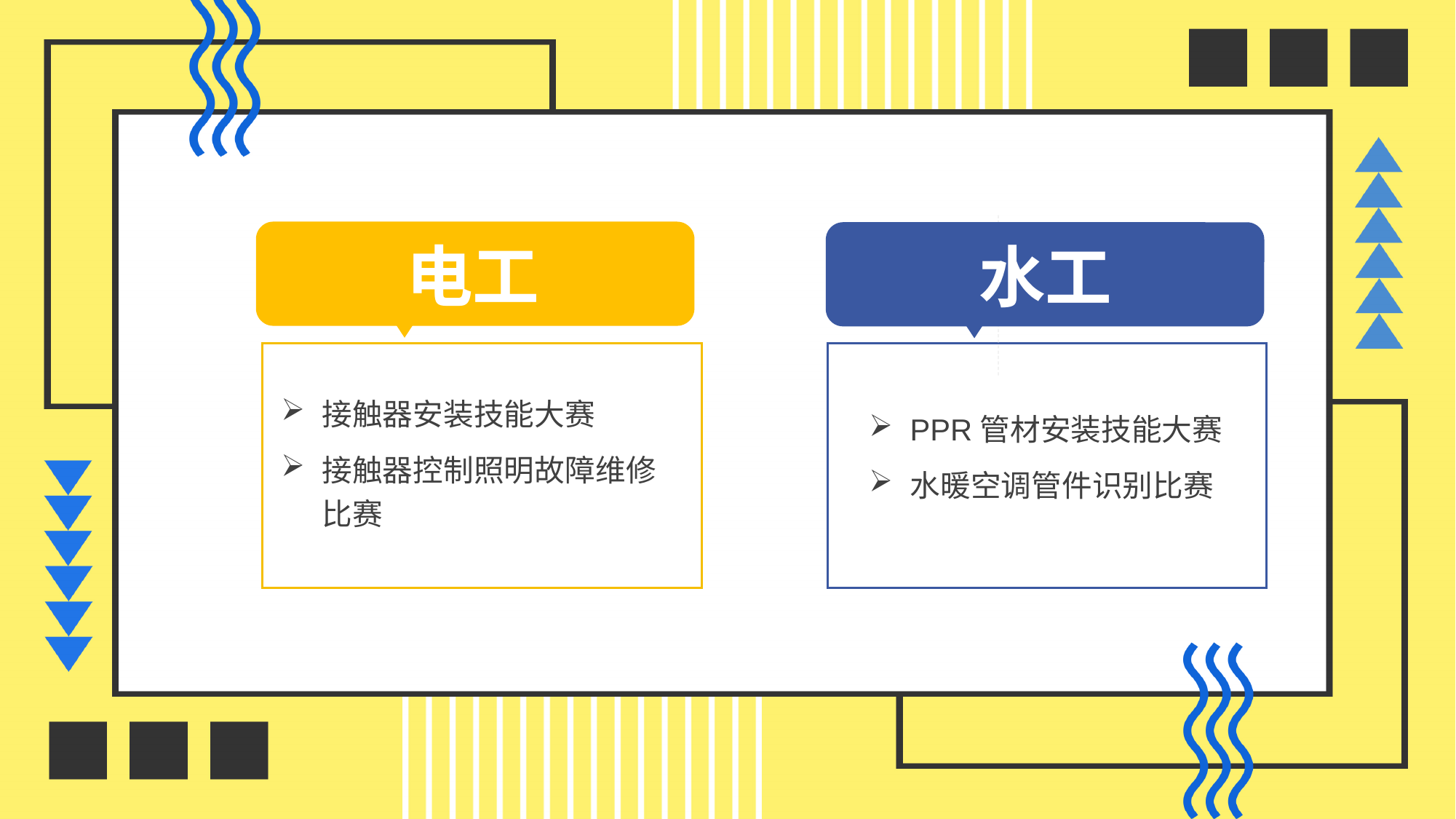

电工

电工

接触器安装技能大赛
接触器控制照明故障维修比赛

水工

水工
PPR管材安装技能大赛
水暖空调管件识别比赛